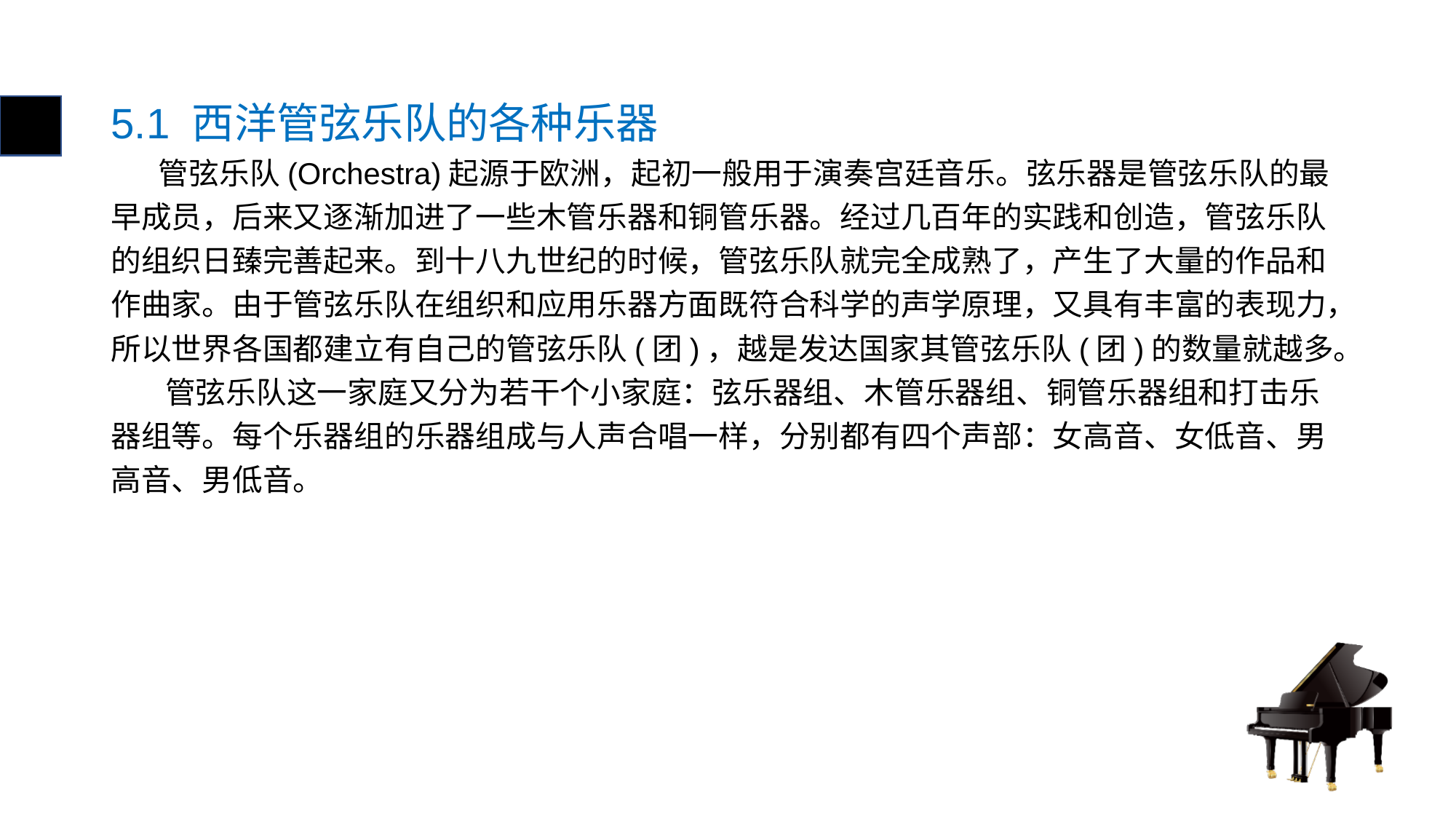

# 5.1 西洋管弦乐队的各种乐器
      管弦乐队(Orchestra)起源于欧洲，起初一般用于演奏宫廷音乐。弦乐器是管弦乐队的最早成员，后来又逐渐加进了一些木管乐器和铜管乐器。经过几百年的实践和创造，管弦乐队的组织日臻完善起来。到十八九世纪的时候，管弦乐队就完全成熟了，产生了大量的作品和作曲家。由于管弦乐队在组织和应用乐器方面既符合科学的声学原理，又具有丰富的表现力，所以世界各国都建立有自己的管弦乐队(团)，越是发达国家其管弦乐队(团)的数量就越多。
       管弦乐队这一家庭又分为若干个小家庭：弦乐器组、木管乐器组、铜管乐器组和打击乐器组等。每个乐器组的乐器组成与人声合唱一样，分别都有四个声部：女高音、女低音、男高音、男低音。